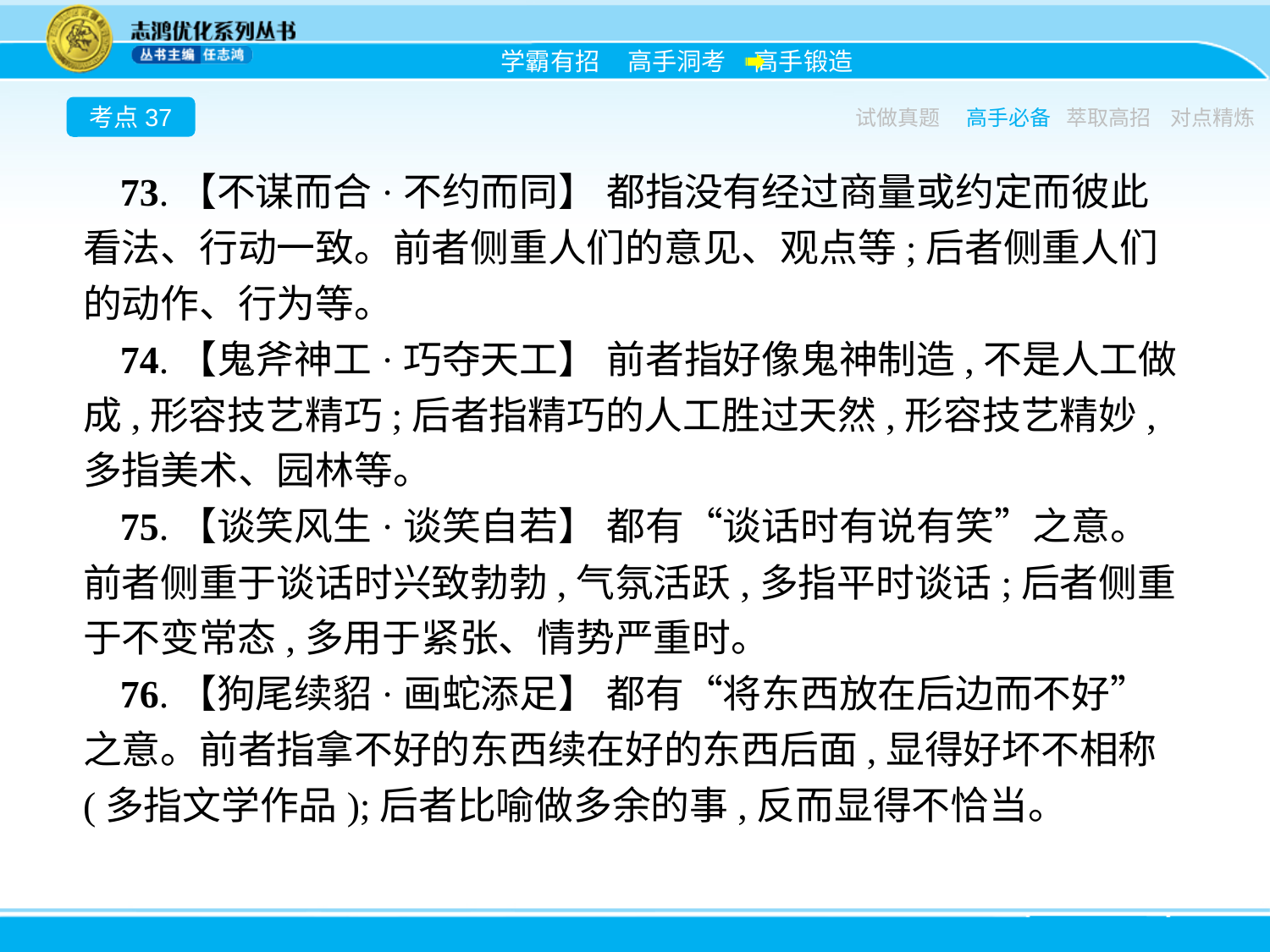

考点37
试做真题
高手必备
萃取高招
对点精炼
73.【不谋而合·不约而同】 都指没有经过商量或约定而彼此看法、行动一致。前者侧重人们的意见、观点等;后者侧重人们的动作、行为等。
74.【鬼斧神工·巧夺天工】 前者指好像鬼神制造,不是人工做成,形容技艺精巧;后者指精巧的人工胜过天然,形容技艺精妙,多指美术、园林等。
75.【谈笑风生·谈笑自若】 都有“谈话时有说有笑”之意。前者侧重于谈话时兴致勃勃,气氛活跃,多指平时谈话;后者侧重于不变常态,多用于紧张、情势严重时。
76.【狗尾续貂·画蛇添足】 都有“将东西放在后边而不好”之意。前者指拿不好的东西续在好的东西后面,显得好坏不相称(多指文学作品);后者比喻做多余的事,反而显得不恰当。